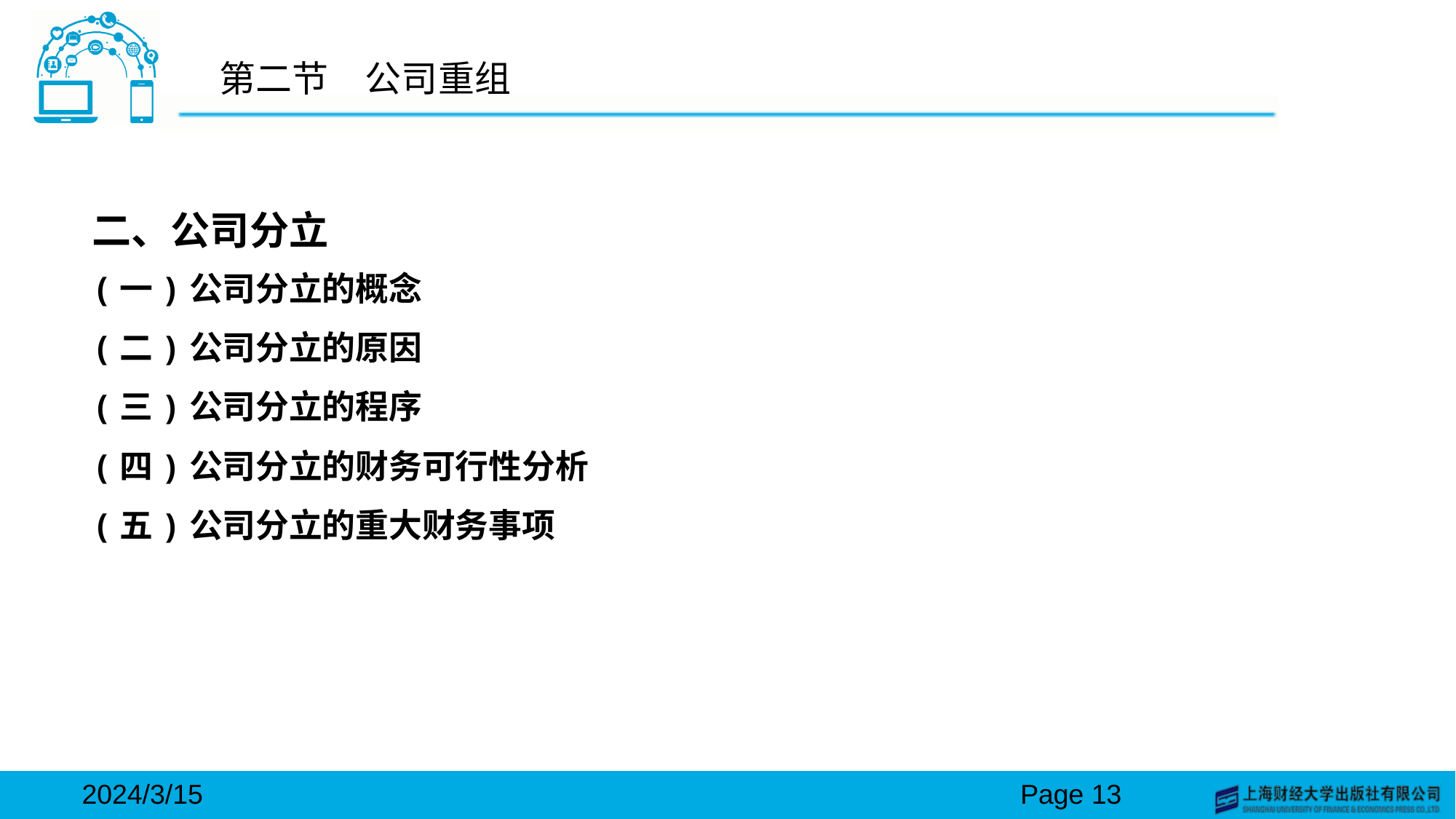

# 第二节　公司重组
二、公司分立
(一)公司分立的概念
(二)公司分立的原因
(三)公司分立的程序
(四)公司分立的财务可行性分析
(五)公司分立的重大财务事项

2024/3/15
Page 13